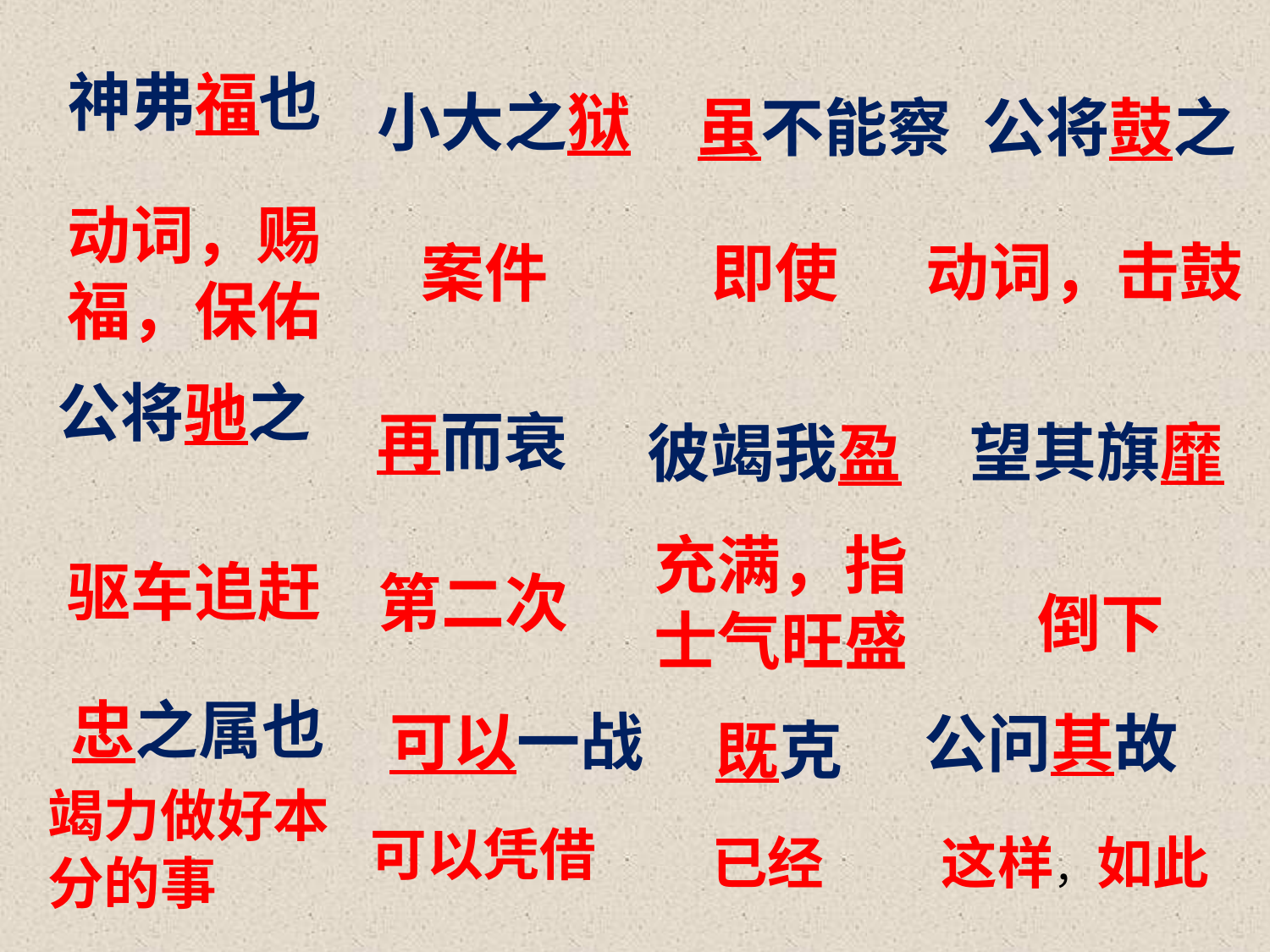

神弗福也
小大之狱
虽不能察
公将鼓之
动词，赐福，保佑
动词，击鼓
即使
案件
公将驰之
再而衰
望其旗靡
彼竭我盈
充满，指士气旺盛
驱车追赶
第二次
倒下
忠之属也
可以一战
公问其故
既克
竭力做好本分的事
可以凭借
已经
这样，如此